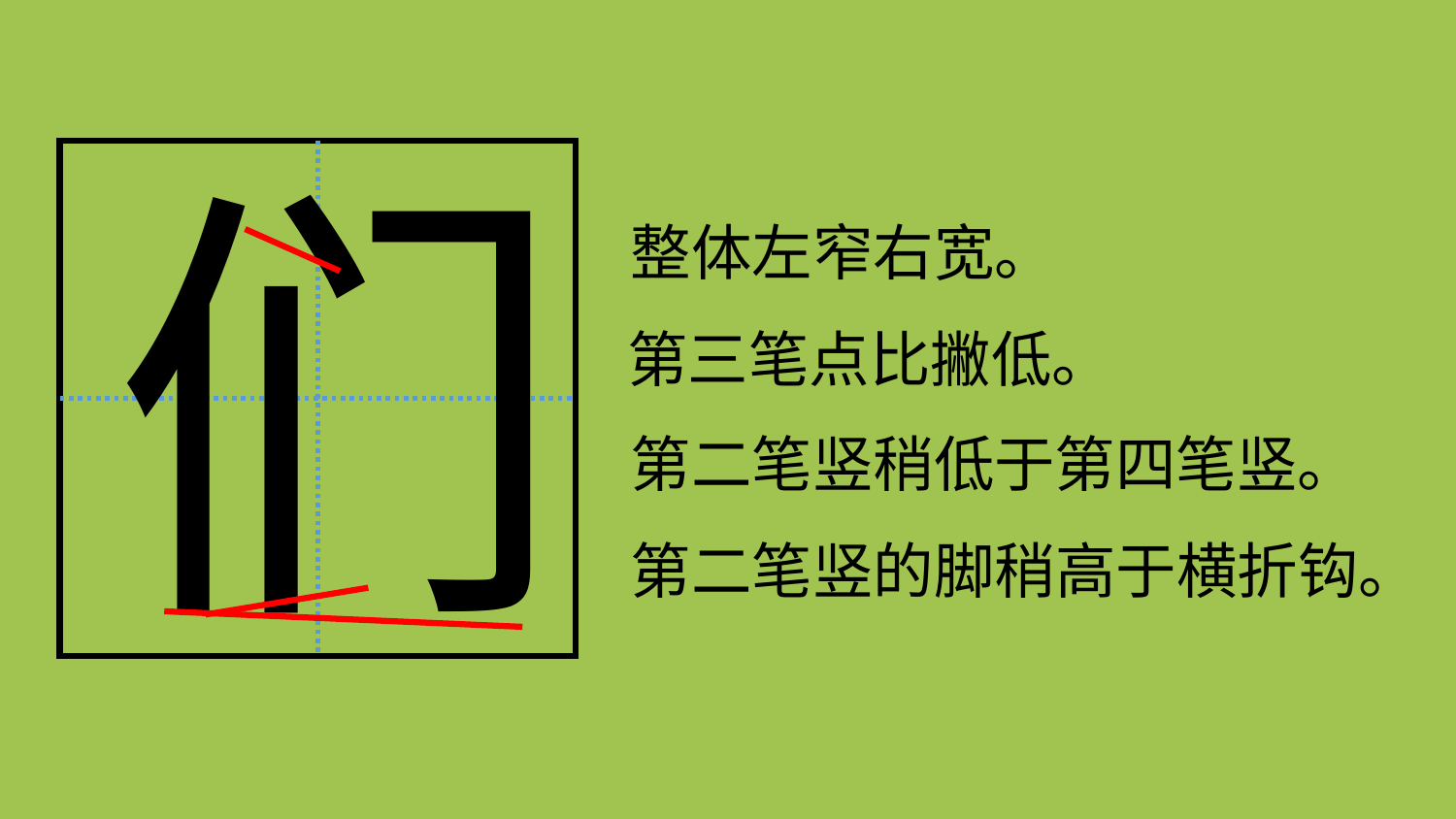

们

整体左窄右宽。
第三笔点比撇低。
第二笔竖稍低于第四笔竖。
第二笔竖的脚稍高于横折钩。